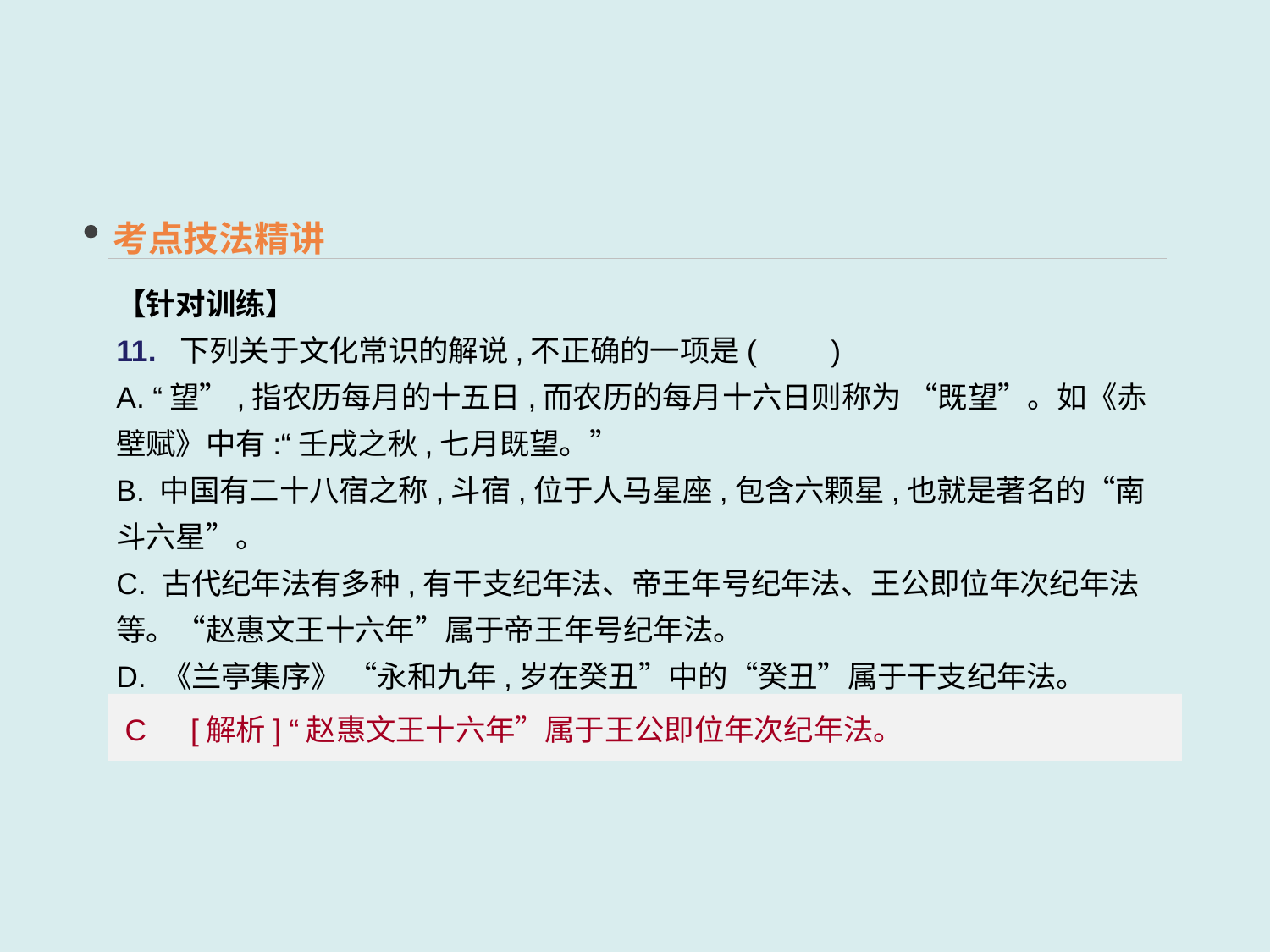

考点技法精讲

【针对训练】
11.  下列关于文化常识的解说,不正确的一项是(　　)
A. “望”,指农历每月的十五日,而农历的每月十六日则称为 “既望”。如《赤壁赋》中有:“壬戌之秋,七月既望。”
B. 中国有二十八宿之称,斗宿,位于人马星座,包含六颗星,也就是著名的“南斗六星”。
C. 古代纪年法有多种,有干支纪年法、帝王年号纪年法、王公即位年次纪年法等。“赵惠文王十六年”属于帝王年号纪年法。
D. 《兰亭集序》 “永和九年,岁在癸丑”中的“癸丑”属于干支纪年法。

C　[解析] “赵惠文王十六年”属于王公即位年次纪年法。